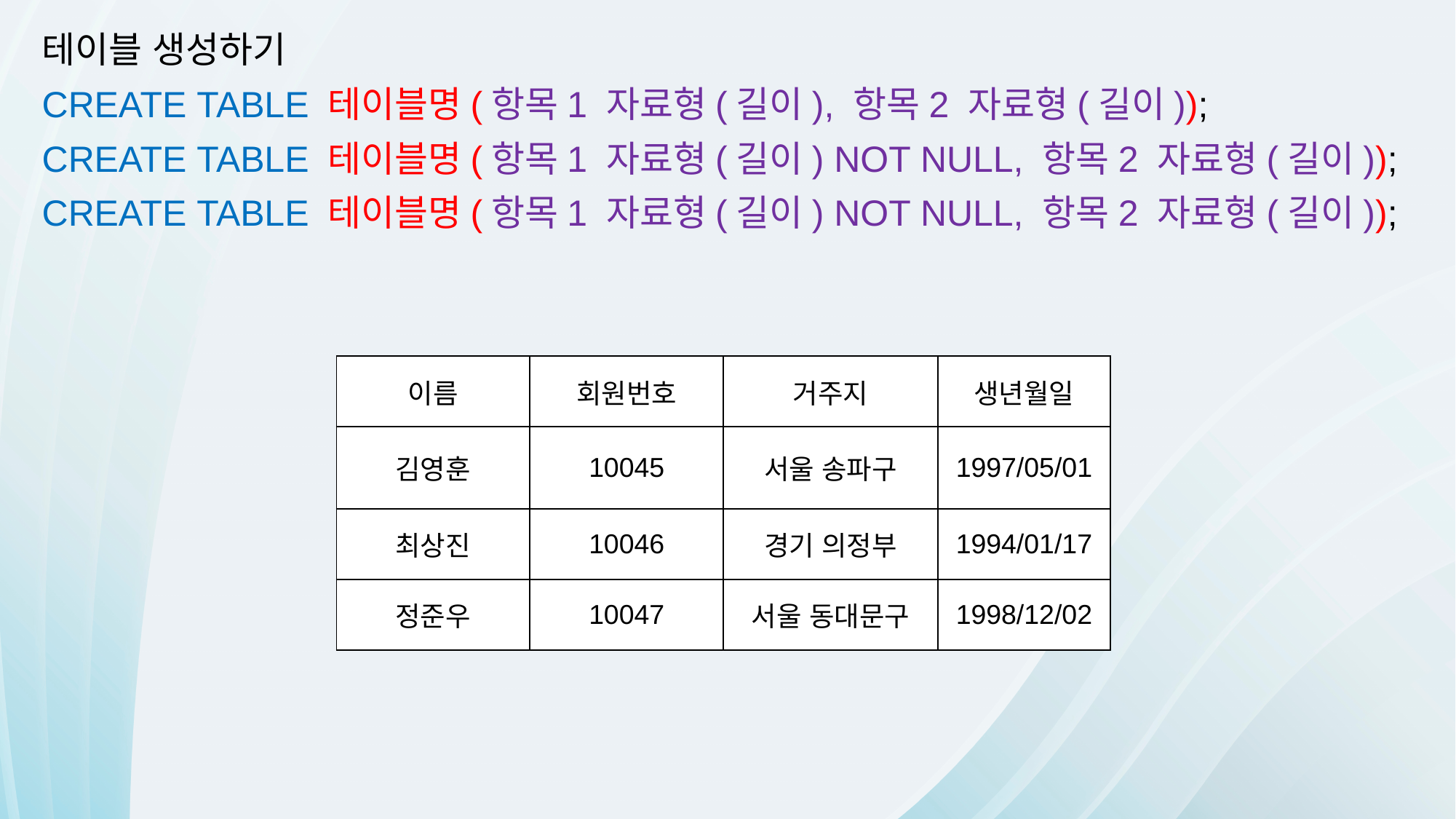

테이블 생성하기
CREATE TABLE 테이블명(항목1 자료형(길이), 항목2 자료형(길이));
CREATE TABLE 테이블명(항목1 자료형(길이) NOT NULL, 항목2 자료형(길이));
CREATE TABLE 테이블명(항목1 자료형(길이) NOT NULL, 항목2 자료형(길이));

| 이름 | 회원번호 | 거주지 | 생년월일 |
| --- | --- | --- | --- |
| 김영훈 | 10045 | 서울 송파구 | 1997/05/01 |
| 최상진 | 10046 | 경기 의정부 | 1994/01/17 |
| 정준우 | 10047 | 서울 동대문구 | 1998/12/02 |